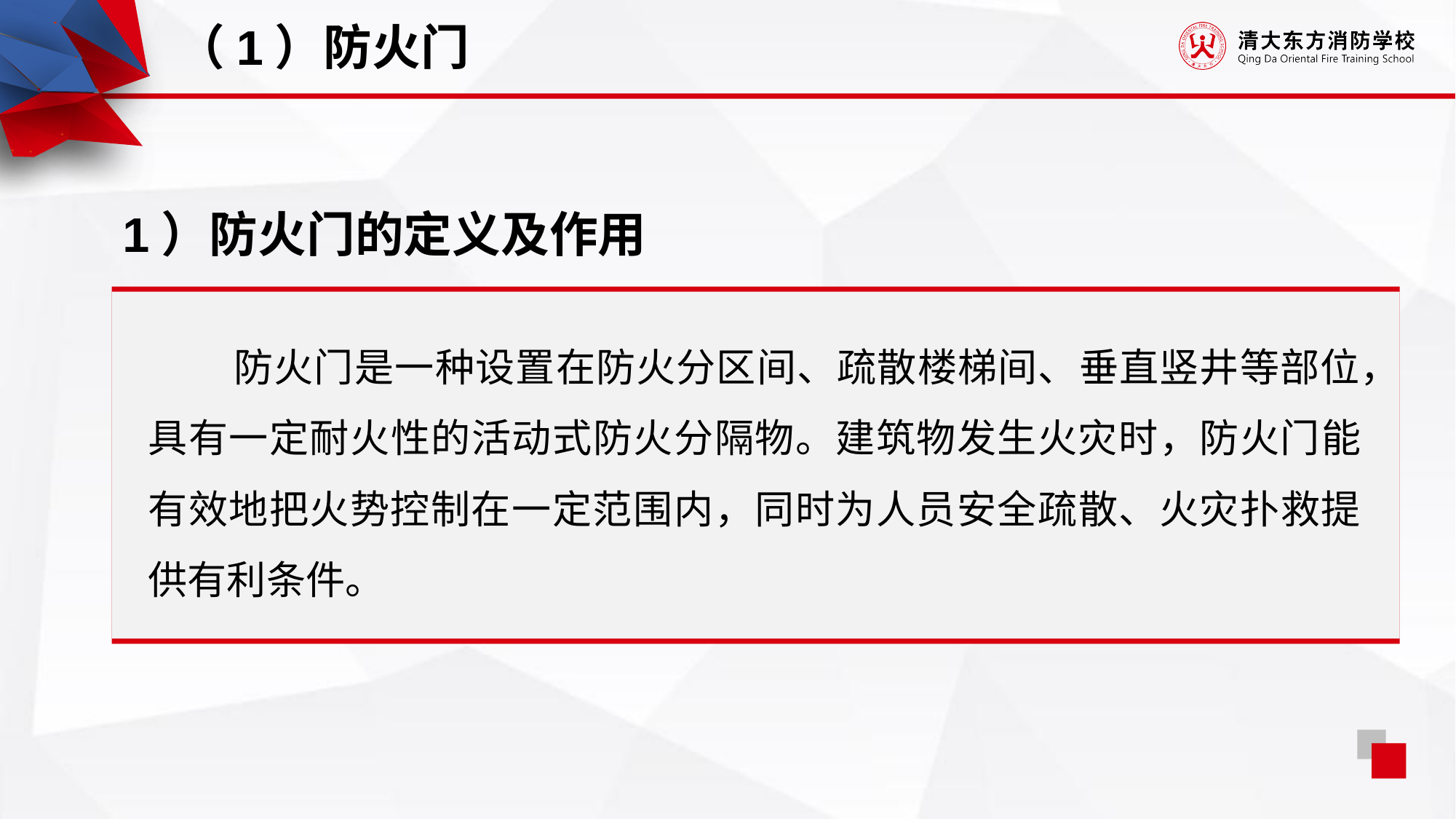

（1）防火门

1）防火门的定义及作用

防火门是一种设置在防火分区间、疏散楼梯间、垂直竖井等部位，具有一定耐火性的活动式防火分隔物。建筑物发生火灾时，防火门能有效地把火势控制在一定范围内，同时为人员安全疏散、火灾扑救提供有利条件。